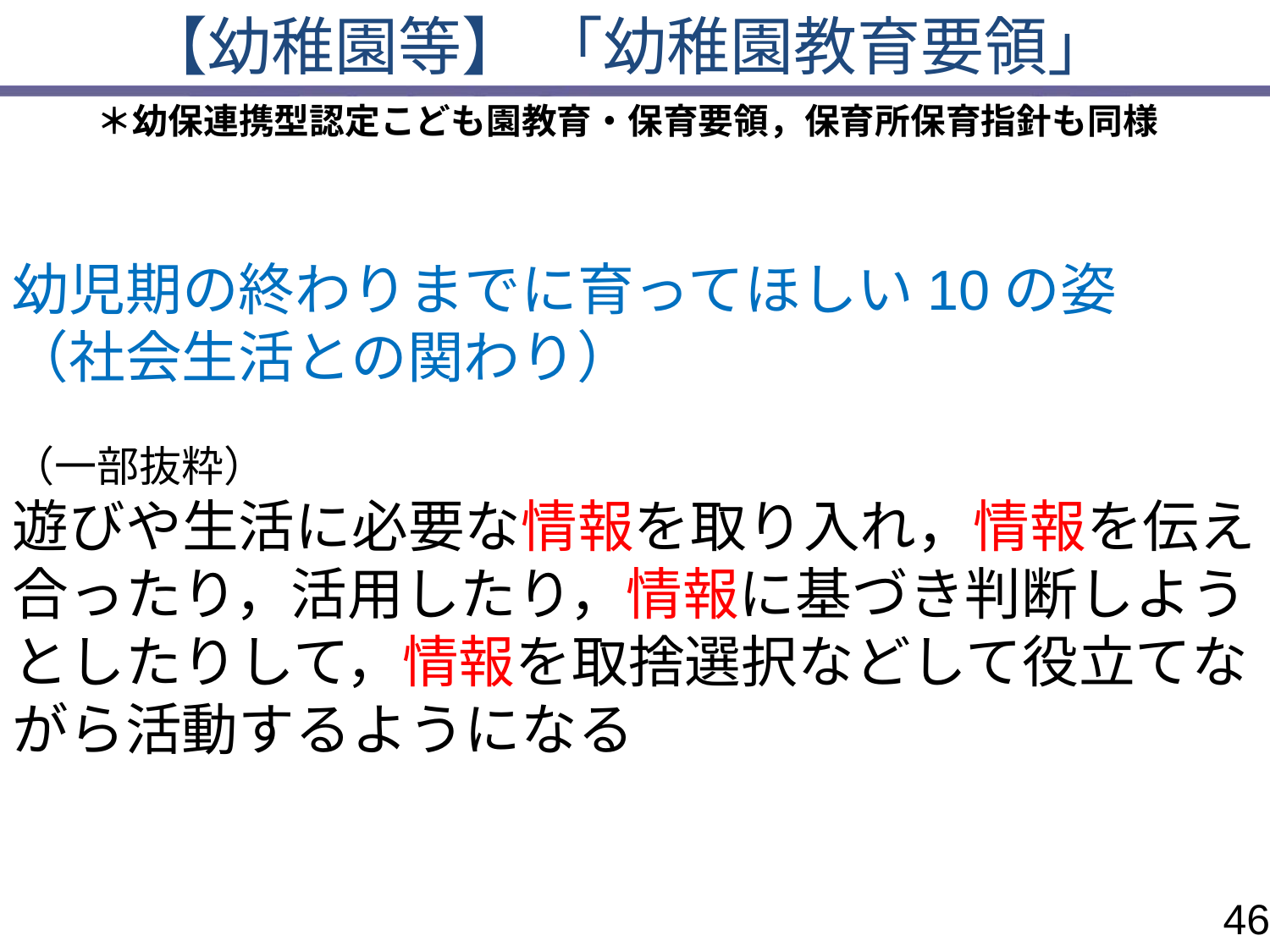

【幼稚園等】 「幼稚園教育要領」

＊幼保連携型認定こども園教育・保育要領，保育所保育指針も同様
幼児期の終わりまでに育ってほしい10の姿
（社会生活との関わり）

（一部抜粋）
遊びや生活に必要な情報を取り入れ，情報を伝え合ったり，活用したり，情報に基づき判断しようとしたりして，情報を取捨選択などして役立てながら活動するようになる

46